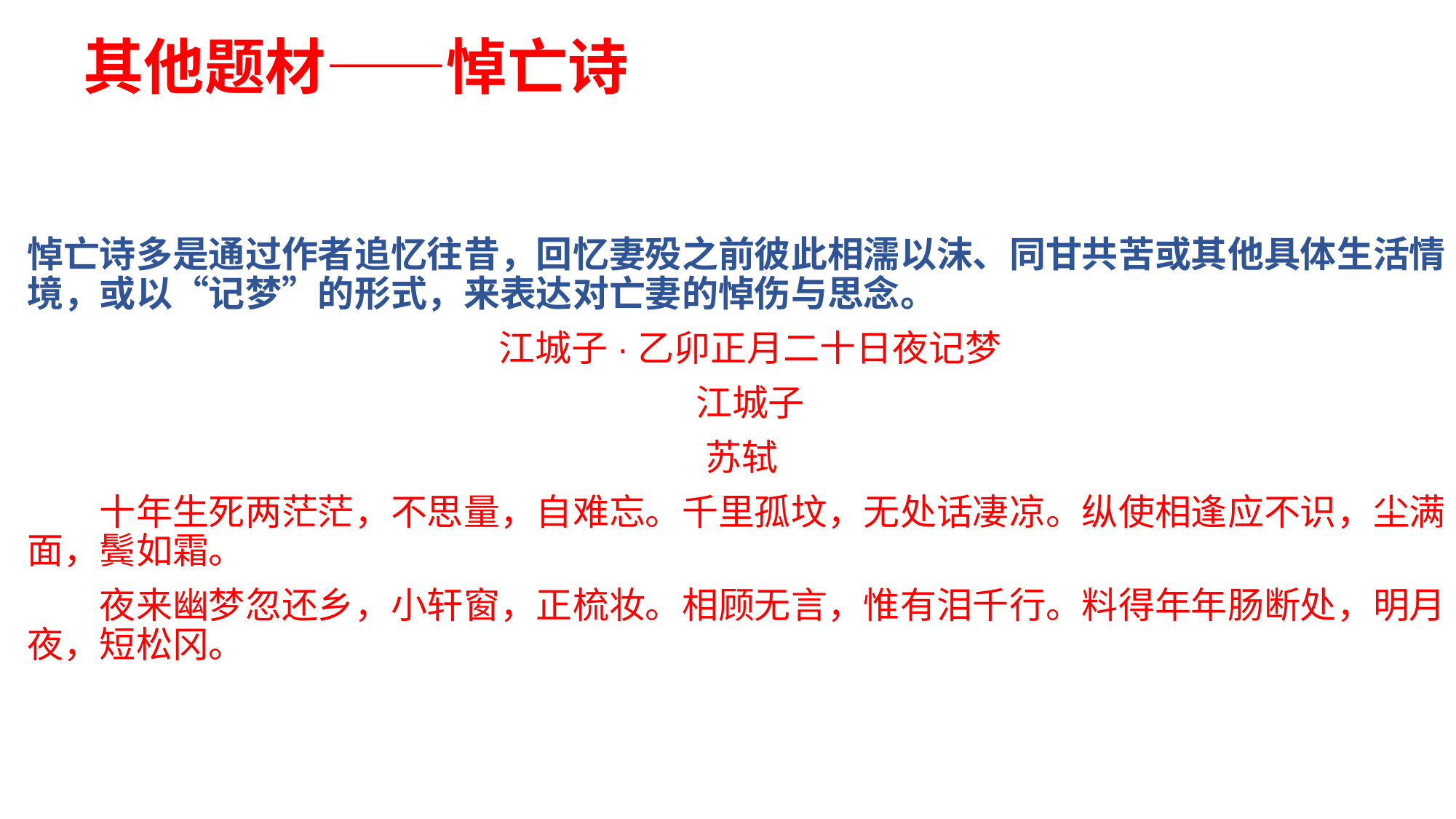

其他题材——悼亡诗
悼亡诗多是通过作者追忆往昔，回忆妻殁之前彼此相濡以沫、同甘共苦或其他具体生活情境，或以“记梦”的形式，来表达对亡妻的悼伤与思念。
江城子·乙卯正月二十日夜记梦
江城子
苏轼
　　十年生死两茫茫，不思量，自难忘。千里孤坟，无处话凄凉。纵使相逢应不识，尘满面，鬓如霜。
　　夜来幽梦忽还乡，小轩窗，正梳妆。相顾无言，惟有泪千行。料得年年肠断处，明月夜，短松冈。